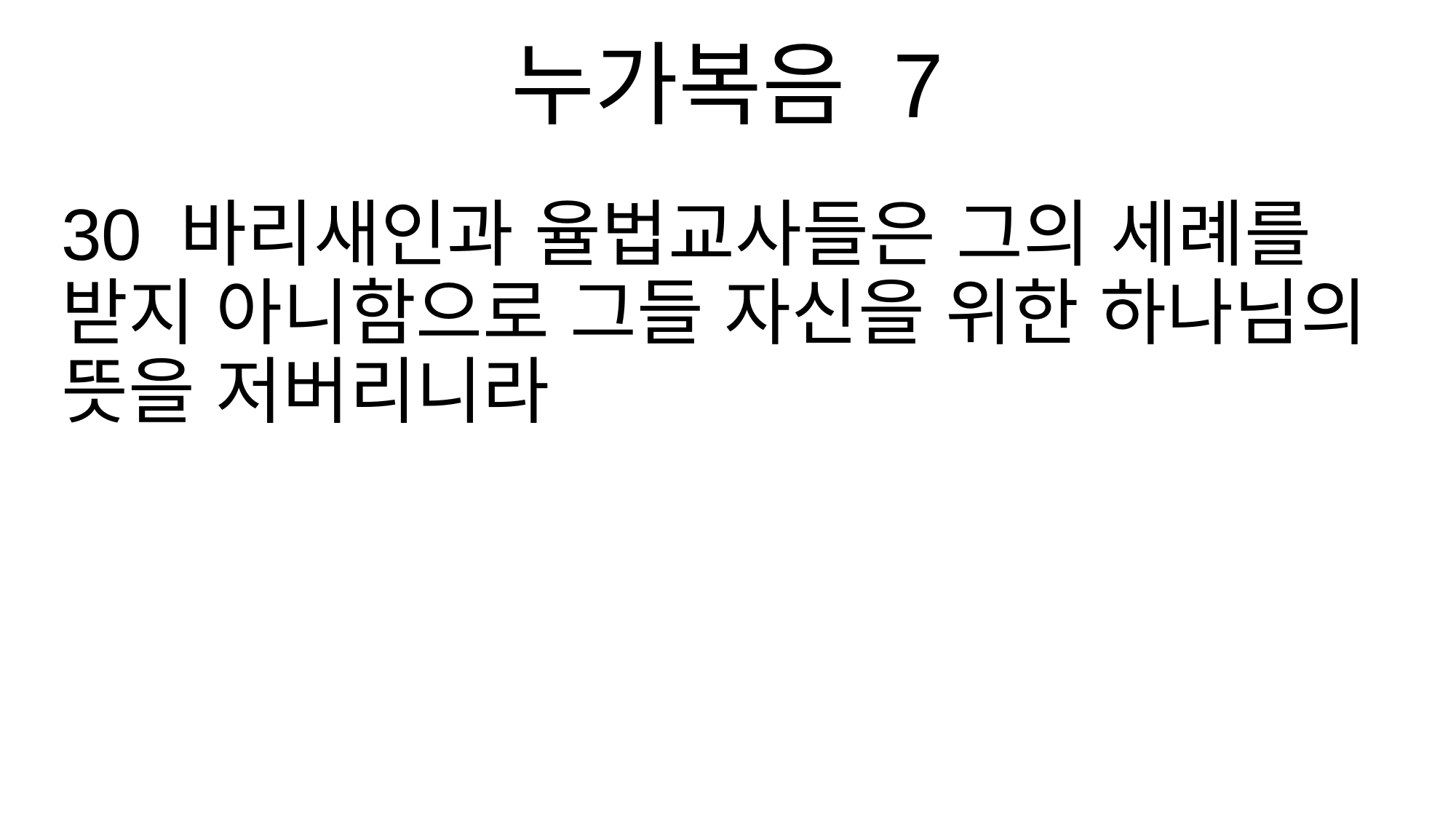

누가복음 7
30 바리새인과 율법교사들은 그의 세례를 받지 아니함으로 그들 자신을 위한 하나님의 뜻을 저버리니라